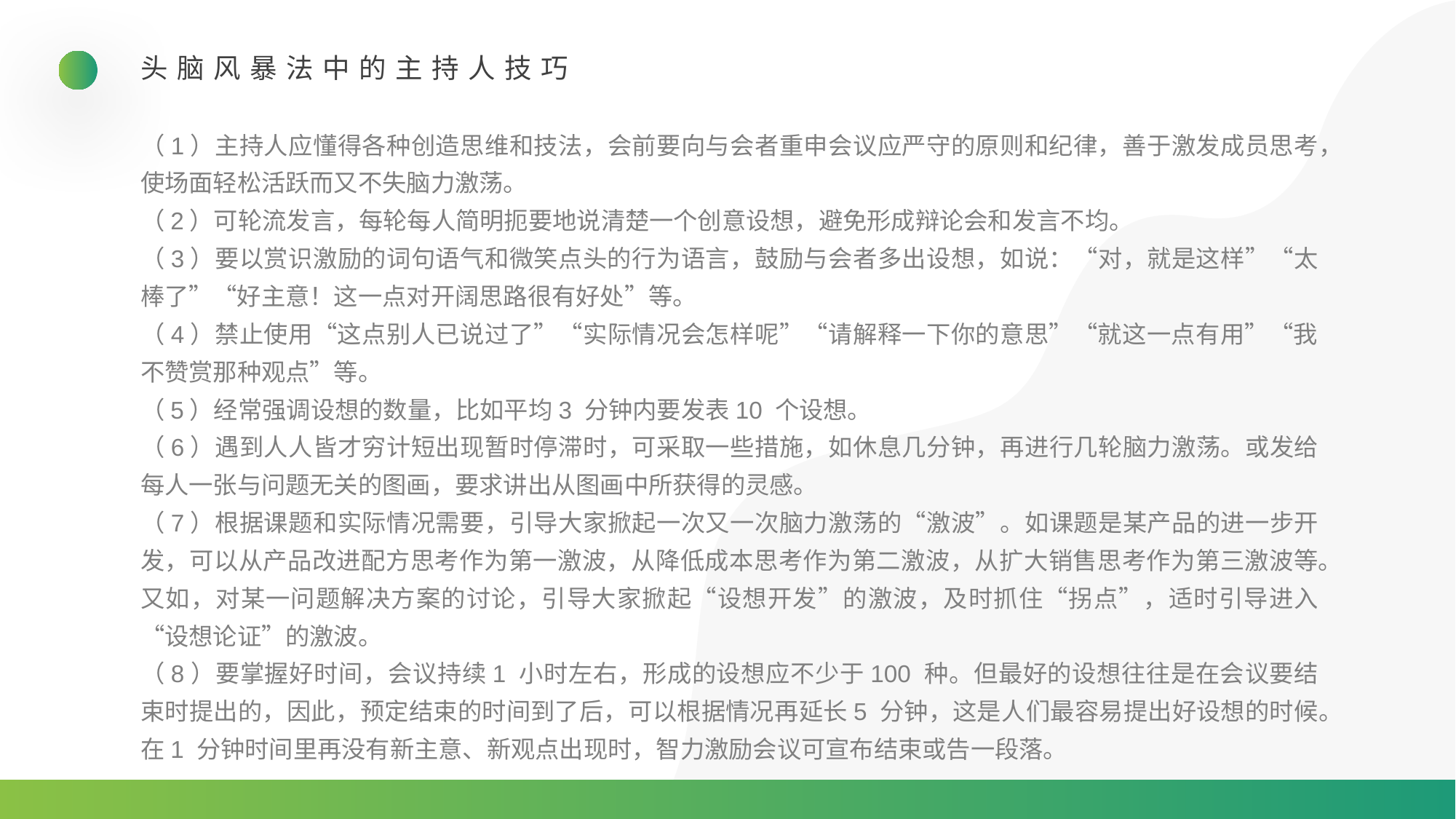

头脑风暴法中的主持人技巧
（1）主持人应懂得各种创造思维和技法，会前要向与会者重申会议应严守的原则和纪律，善于激发成员思考，使场面轻松活跃而又不失脑力激荡。
（2）可轮流发言，每轮每人简明扼要地说清楚一个创意设想，避免形成辩论会和发言不均。
（3）要以赏识激励的词句语气和微笑点头的行为语言，鼓励与会者多出设想，如说：“对，就是这样”“太棒了”“好主意！这一点对开阔思路很有好处”等。
（4）禁止使用“这点别人已说过了”“实际情况会怎样呢”“请解释一下你的意思”“就这一点有用”“我不赞赏那种观点”等。
（5）经常强调设想的数量，比如平均3 分钟内要发表10 个设想。
（6）遇到人人皆才穷计短出现暂时停滞时，可采取一些措施，如休息几分钟，再进行几轮脑力激荡。或发给每人一张与问题无关的图画，要求讲出从图画中所获得的灵感。
（7）根据课题和实际情况需要，引导大家掀起一次又一次脑力激荡的“激波”。如课题是某产品的进一步开发，可以从产品改进配方思考作为第一激波，从降低成本思考作为第二激波，从扩大销售思考作为第三激波等。又如，对某一问题解决方案的讨论，引导大家掀起“设想开发”的激波，及时抓住“拐点”，适时引导进入“设想论证”的激波。
（8）要掌握好时间，会议持续1 小时左右，形成的设想应不少于100 种。但最好的设想往往是在会议要结束时提出的，因此，预定结束的时间到了后，可以根据情况再延长5 分钟，这是人们最容易提出好设想的时候。在1 分钟时间里再没有新主意、新观点出现时，智力激励会议可宣布结束或告一段落。